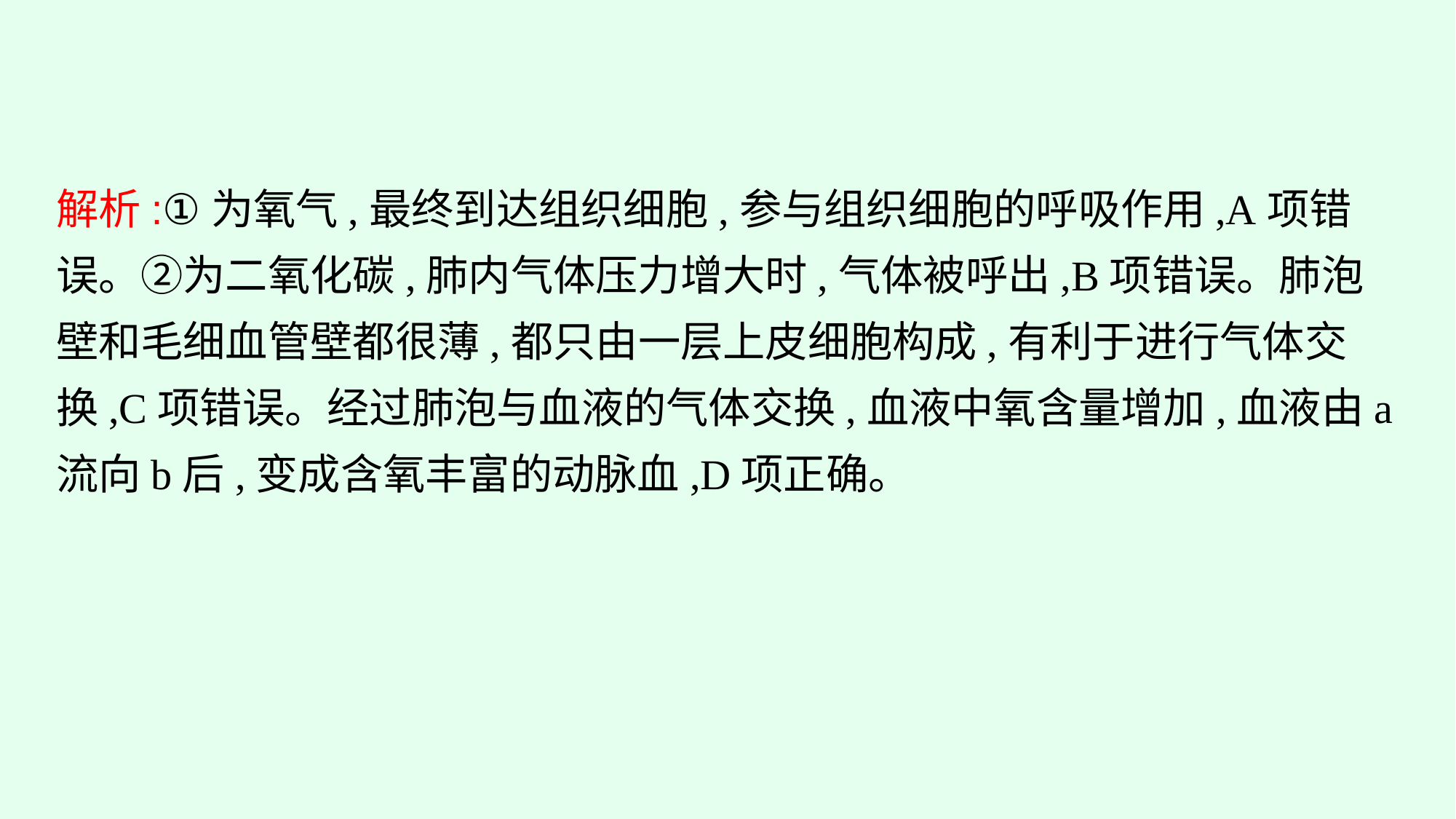

解析:①为氧气,最终到达组织细胞,参与组织细胞的呼吸作用,A项错误。②为二氧化碳,肺内气体压力增大时,气体被呼出,B项错误。肺泡壁和毛细血管壁都很薄,都只由一层上皮细胞构成,有利于进行气体交换,C项错误。经过肺泡与血液的气体交换,血液中氧含量增加,血液由a流向b后,变成含氧丰富的动脉血,D项正确。